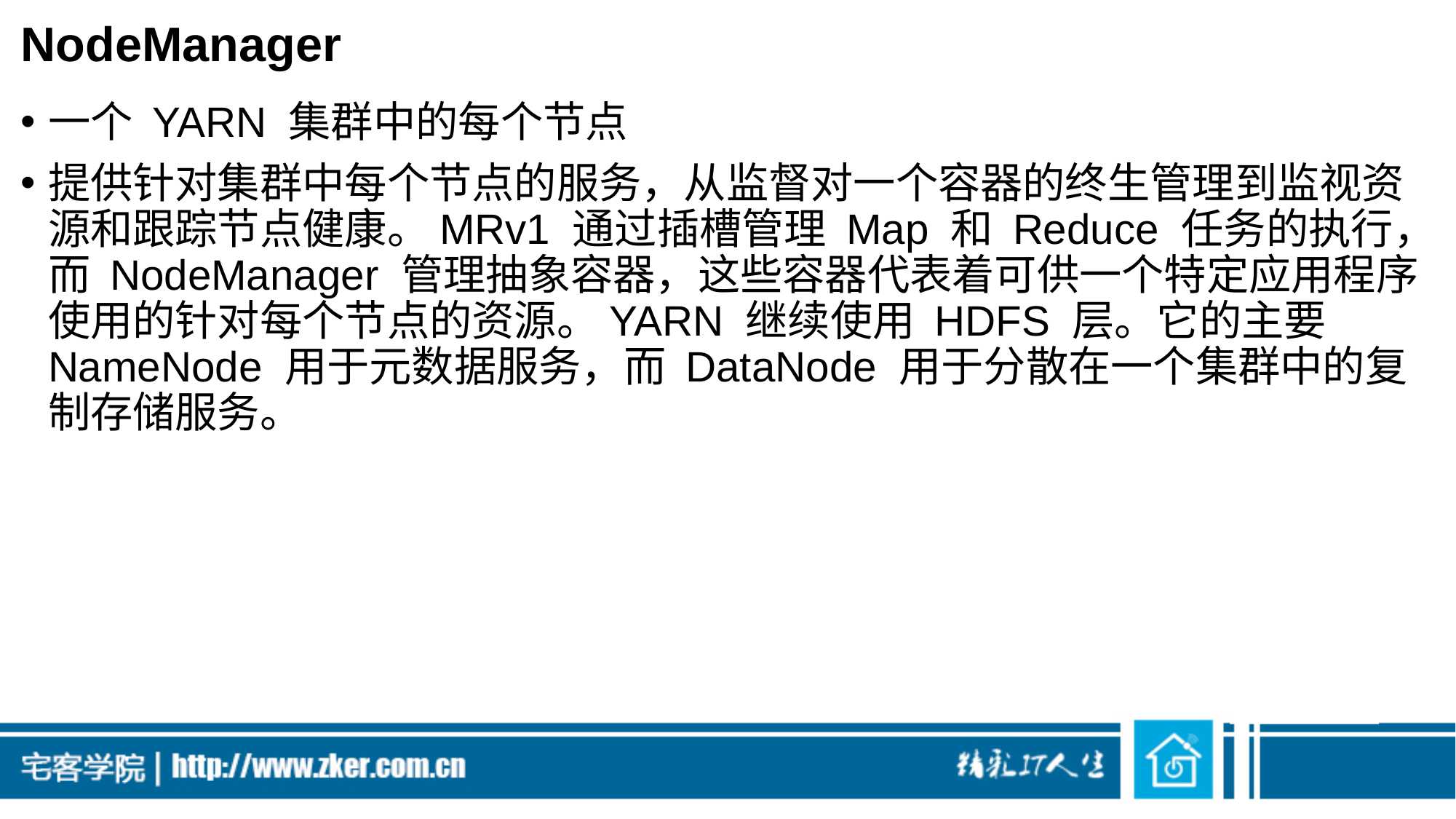

# NodeManager
一个 YARN 集群中的每个节点
提供针对集群中每个节点的服务，从监督对一个容器的终生管理到监视资源和跟踪节点健康。MRv1 通过插槽管理 Map 和 Reduce 任务的执行，而 NodeManager 管理抽象容器，这些容器代表着可供一个特定应用程序使用的针对每个节点的资源。YARN 继续使用 HDFS 层。它的主要 NameNode 用于元数据服务，而 DataNode 用于分散在一个集群中的复制存储服务。